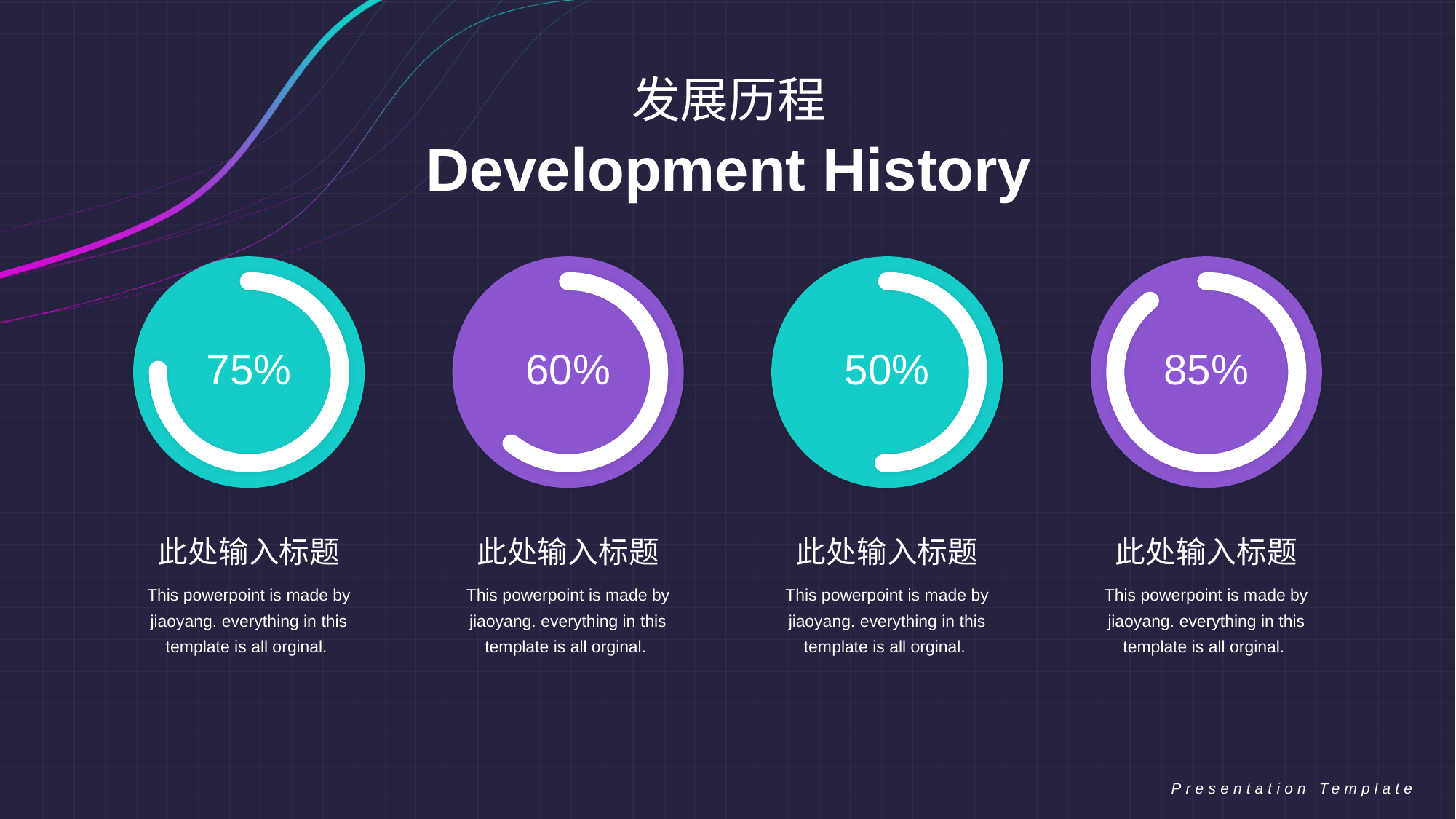

发展历程
Development History

75%

60%

50%

85%
此处输入标题
此处输入标题
此处输入标题
此处输入标题
This powerpoint is made by jiaoyang. everything in this template is all orginal.
This powerpoint is made by jiaoyang. everything in this template is all orginal.
This powerpoint is made by jiaoyang. everything in this template is all orginal.
This powerpoint is made by jiaoyang. everything in this template is all orginal.
Presentation Template